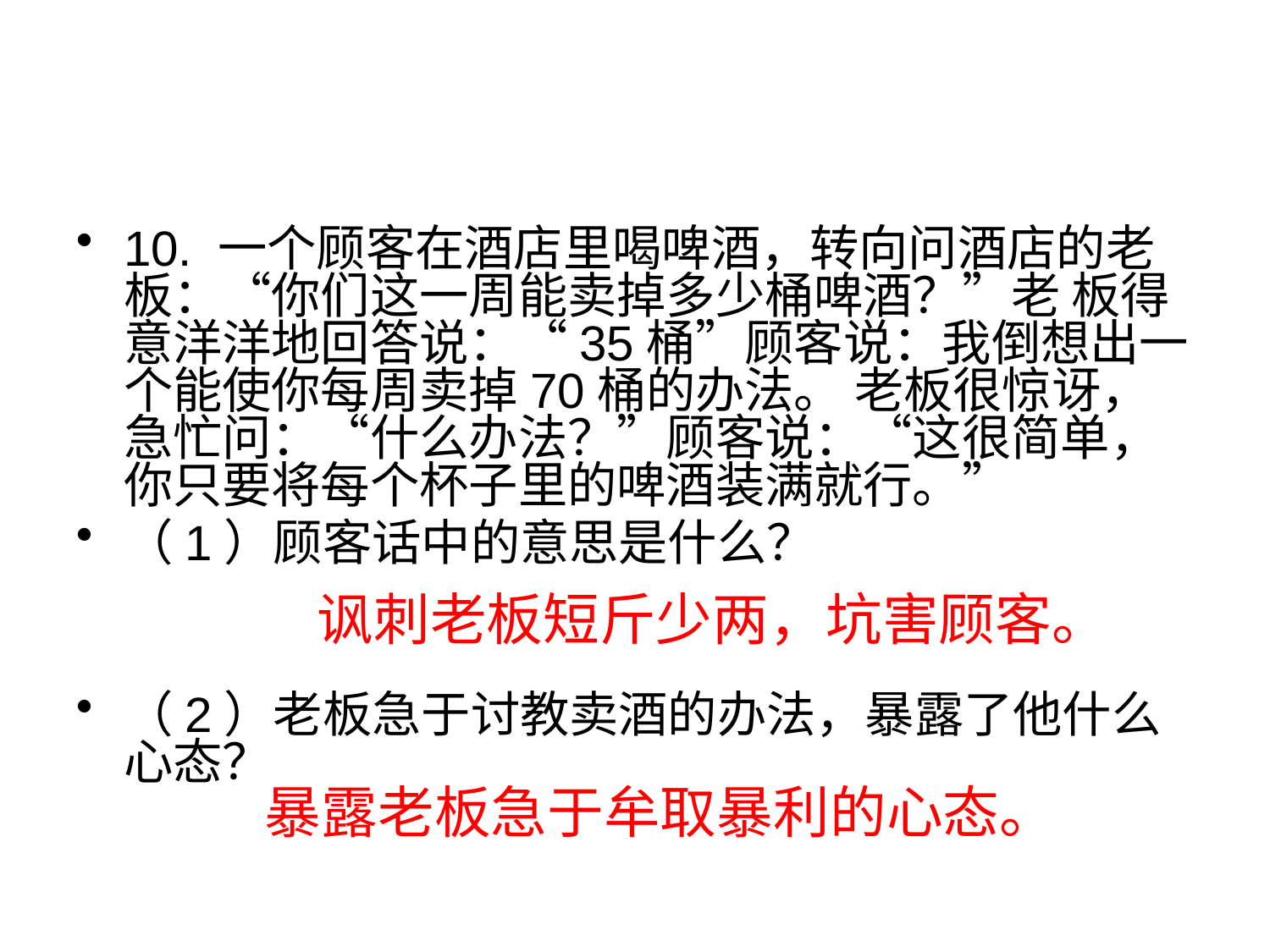

#
10. 一个顾客在酒店里喝啤酒，转向问酒店的老板：“你们这一周能卖掉多少桶啤酒？”老 板得意洋洋地回答说：“35桶”顾客说：我倒想出一个能使你每周卖掉70桶的办法。 老板很惊讶，急忙问：“什么办法？”顾客说：“这很简单，你只要将每个杯子里的啤酒装满就行。”
（1）顾客话中的意思是什么？

（2）老板急于讨教卖酒的办法，暴露了他什么心态？
讽刺老板短斤少两，坑害顾客。
暴露老板急于牟取暴利的心态。